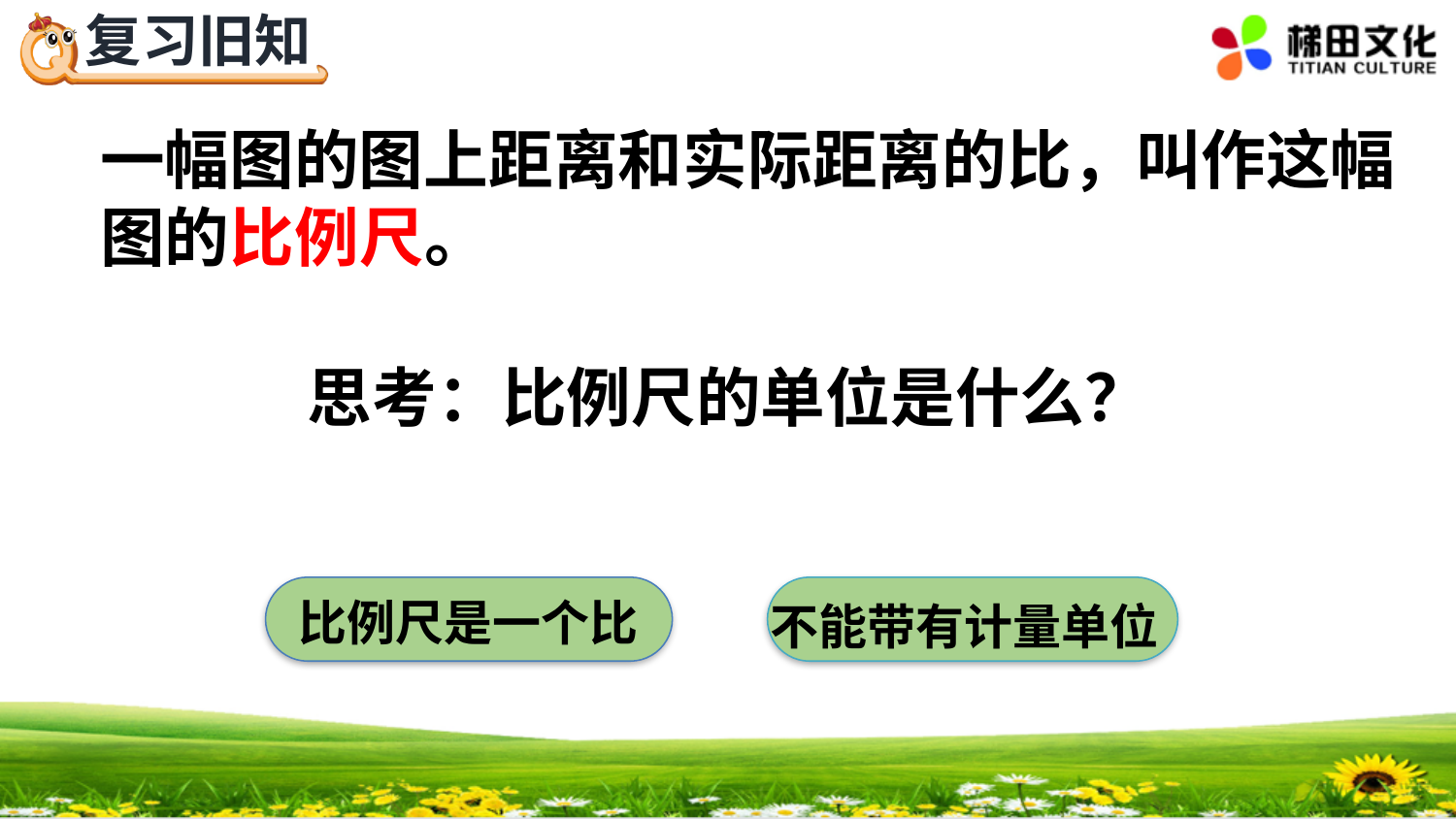

一幅图的图上距离和实际距离的比，叫作这幅图的比例尺。
思考：比例尺的单位是什么？

比例尺是一个比
不能带有计量单位